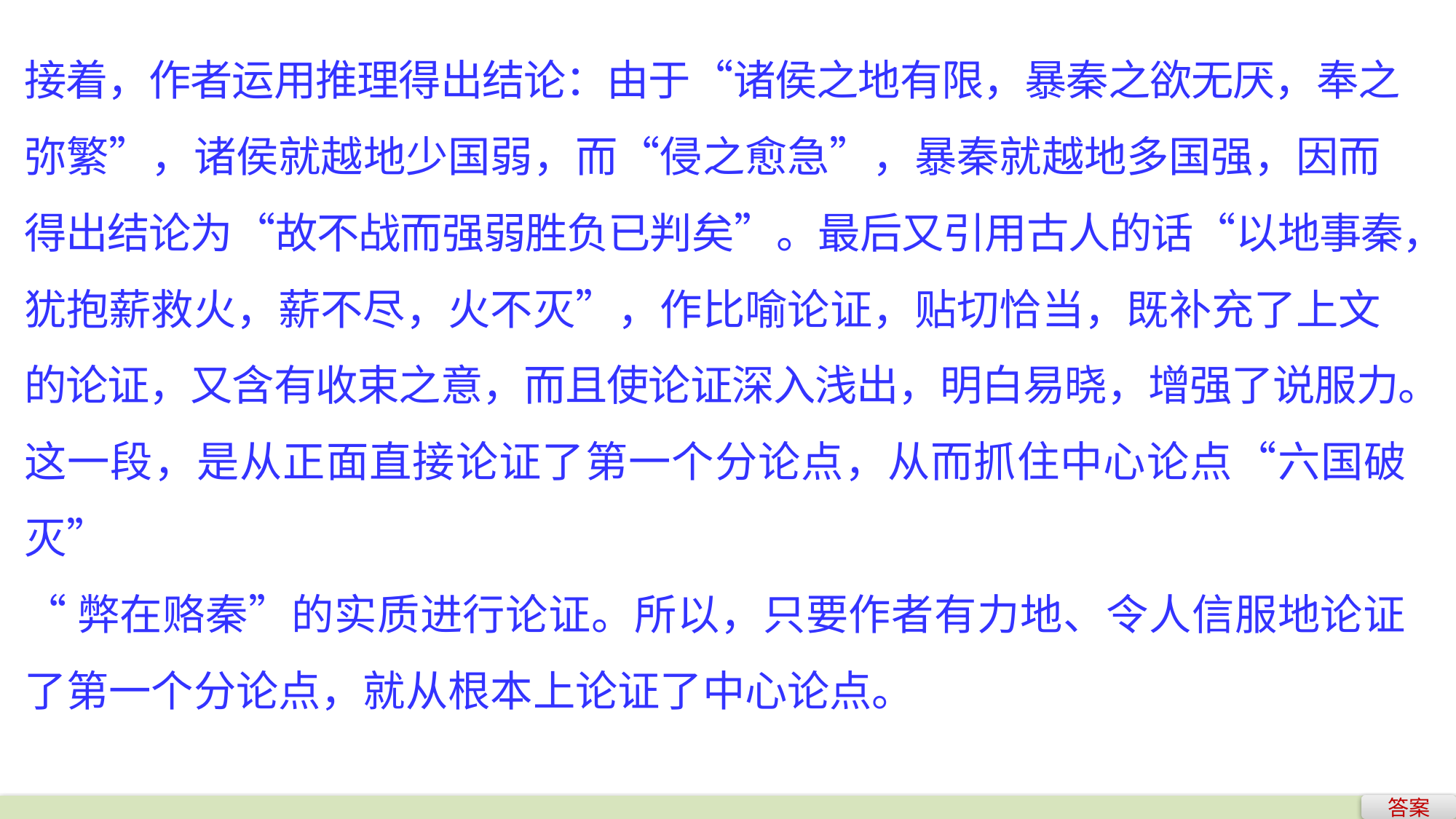

接着，作者运用推理得出结论：由于“诸侯之地有限，暴秦之欲无厌，奉之弥繁”，诸侯就越地少国弱，而“侵之愈急”，暴秦就越地多国强，因而得出结论为“故不战而强弱胜负已判矣”。最后又引用古人的话“以地事秦，犹抱薪救火，薪不尽，火不灭”，作比喻论证，贴切恰当，既补充了上文的论证，又含有收束之意，而且使论证深入浅出，明白易晓，增强了说服力。
这一段，是从正面直接论证了第一个分论点，从而抓住中心论点“六国破灭”
“弊在赂秦”的实质进行论证。所以，只要作者有力地、令人信服地论证了第一个分论点，就从根本上论证了中心论点。
答案